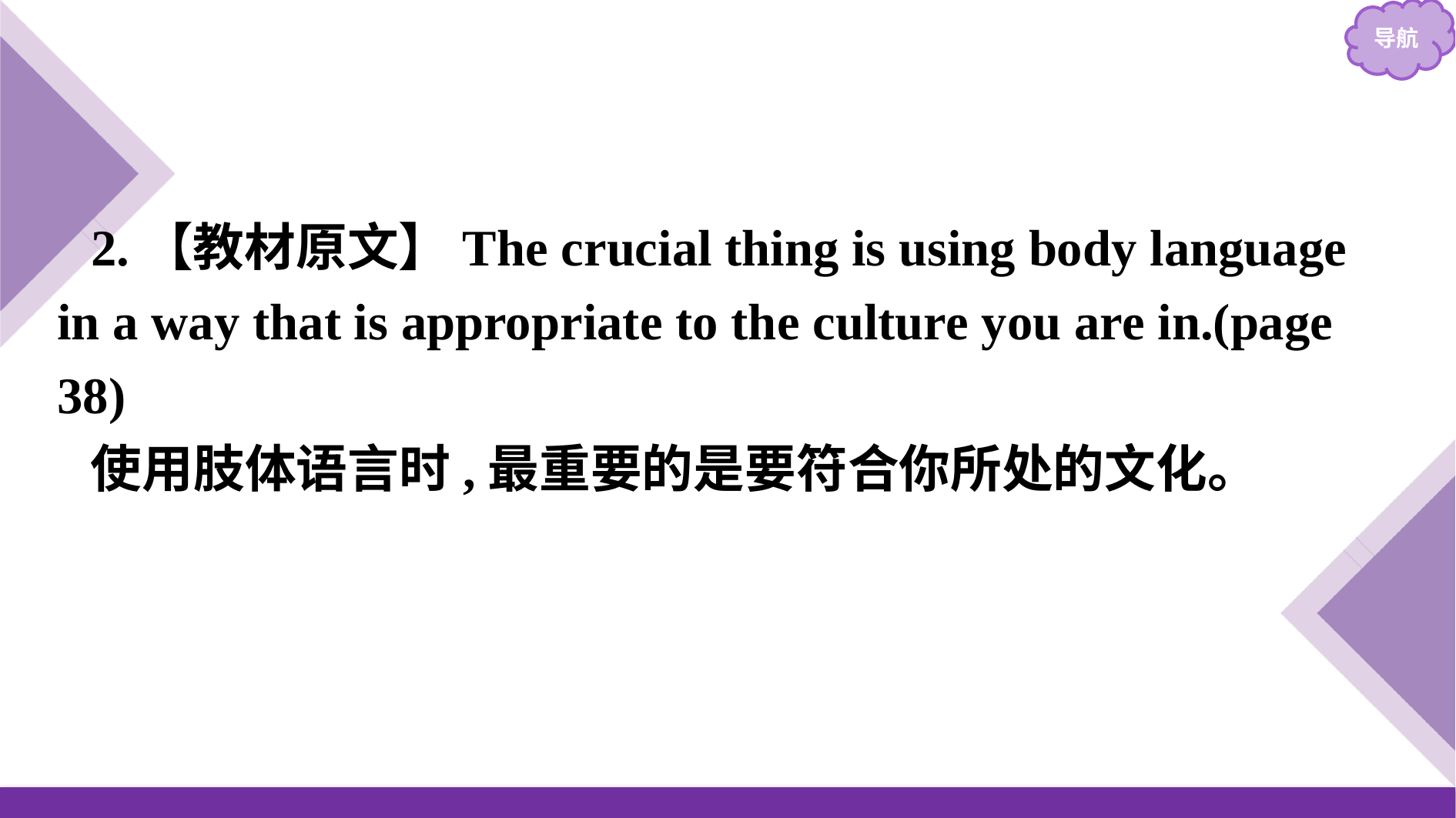

2.【教材原文】The crucial thing is using body language in a way that is appropriate to the culture you are in.(page 38)
使用肢体语言时,最重要的是要符合你所处的文化。